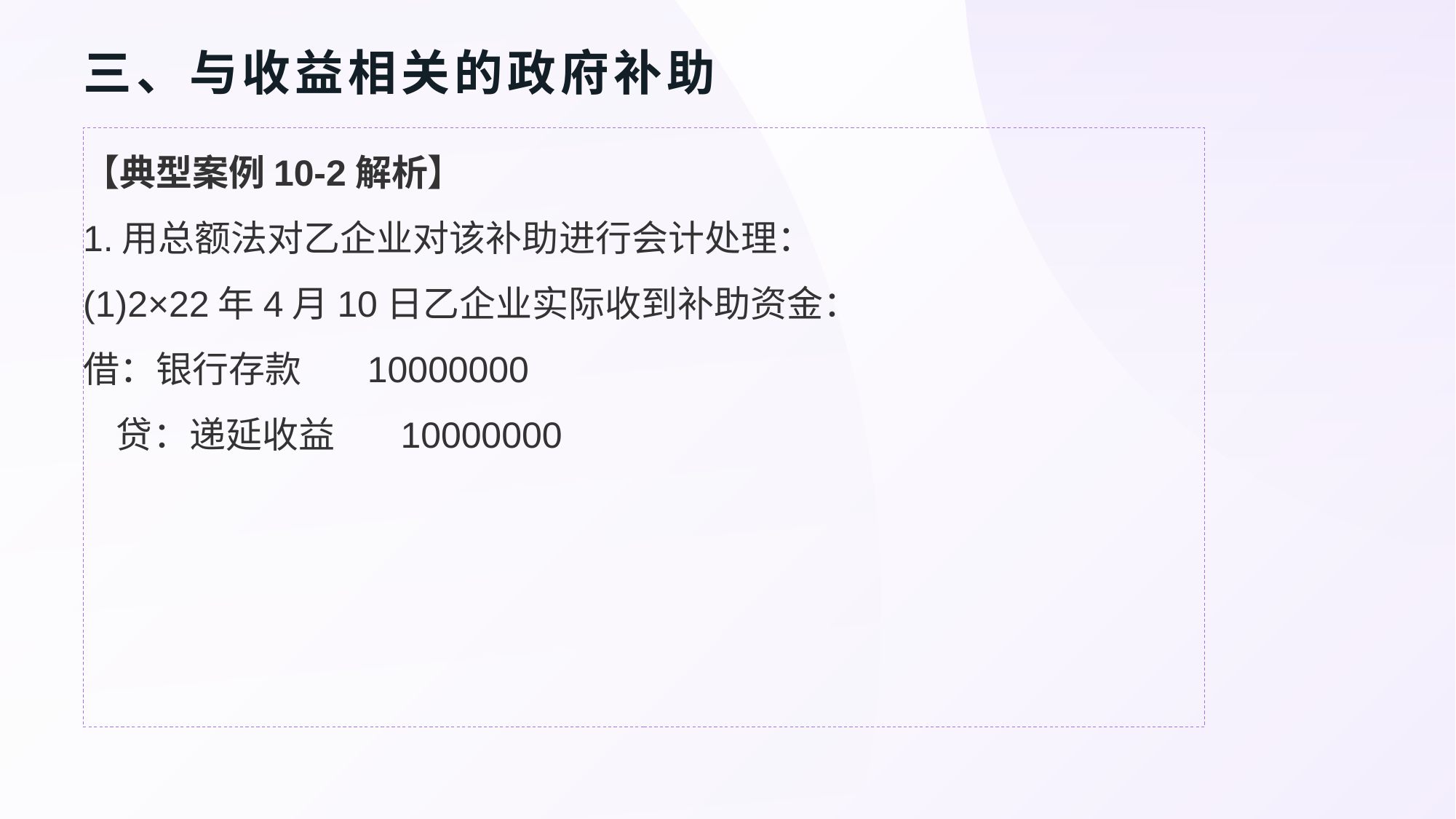

# 三、与收益相关的政府补助
【典型案例10-2解析】
1.用总额法对乙企业对该补助进行会计处理：
(1)2×22年4月10日乙企业实际收到补助资金：
借：银行存款       10000000
   贷：递延收益       10000000